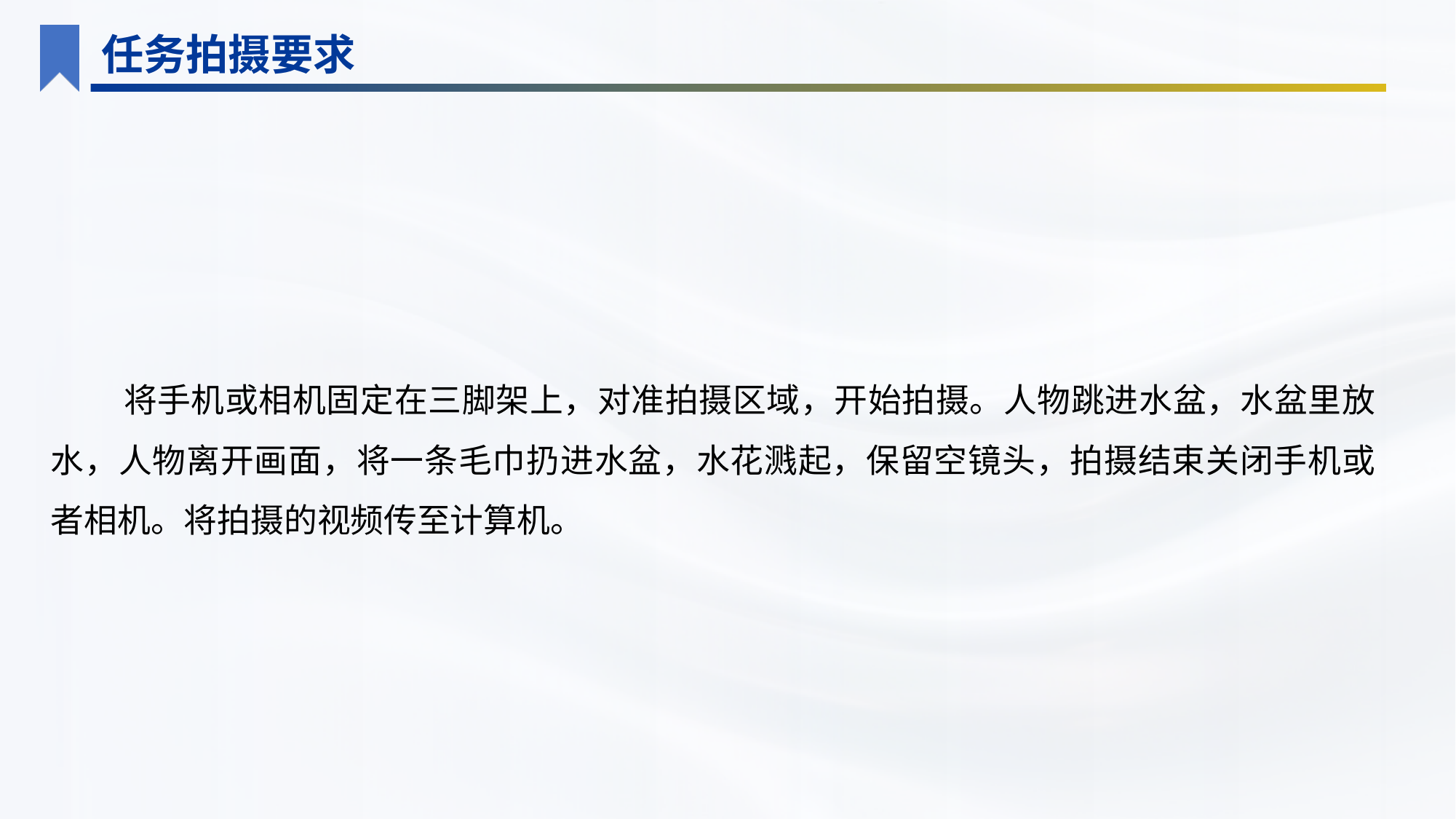

任务拍摄要求
将手机或相机固定在三脚架上，对准拍摄区域，开始拍摄。人物跳进水盆，水盆里放水，人物离开画面，将一条毛巾扔进水盆，水花溅起，保留空镜头，拍摄结束关闭手机或者相机。将拍摄的视频传至计算机。